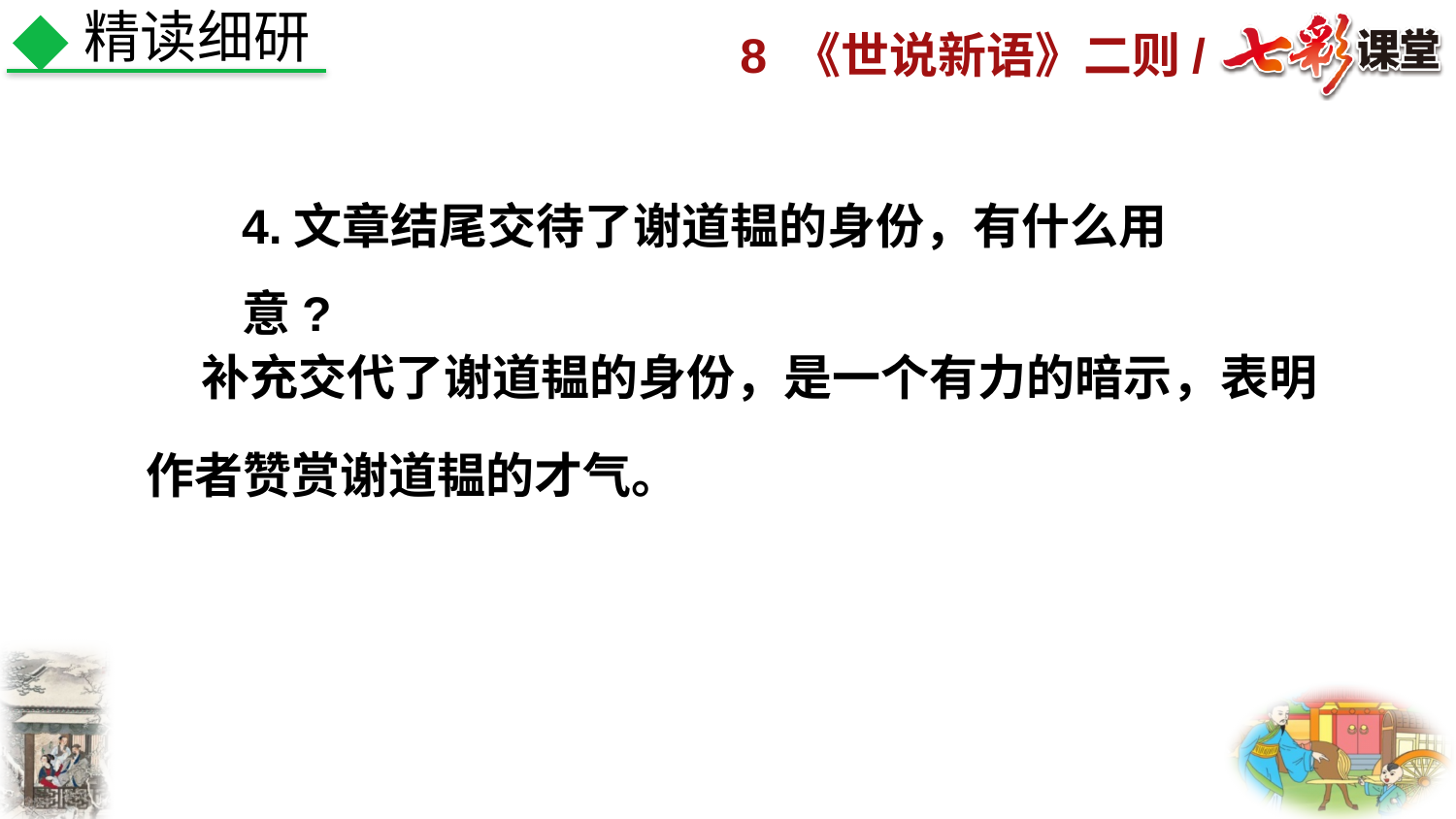

精读细研

4.文章结尾交待了谢道韫的身份，有什么用意?
    补充交代了谢道韫的身份，是一个有力的暗示，表明作者赞赏谢道韫的才气。